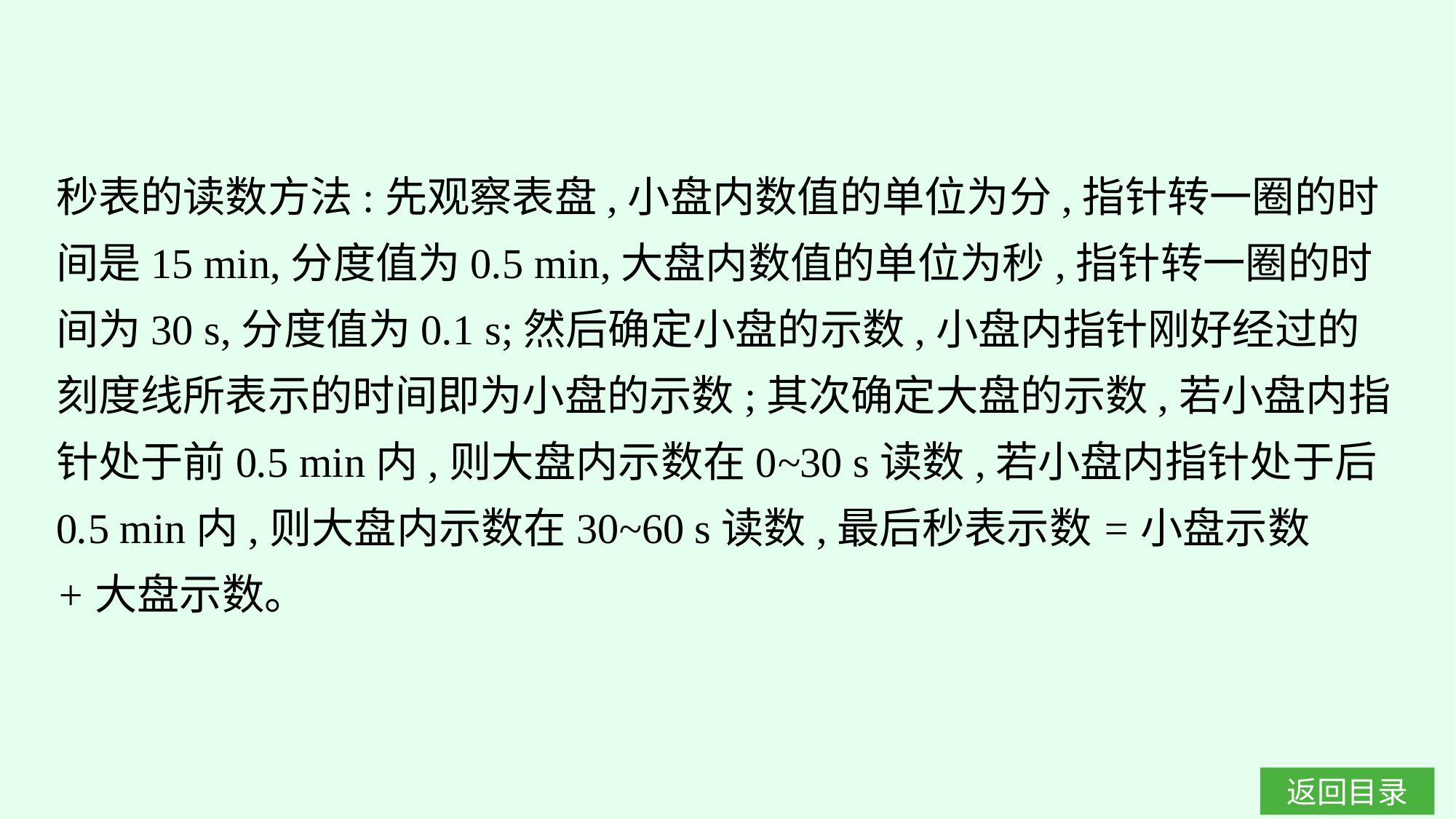

秒表的读数方法:先观察表盘,小盘内数值的单位为分,指针转一圈的时间是15 min,分度值为0.5 min,大盘内数值的单位为秒,指针转一圈的时间为30 s,分度值为0.1 s;然后确定小盘的示数,小盘内指针刚好经过的刻度线所表示的时间即为小盘的示数;其次确定大盘的示数,若小盘内指针处于前0.5 min内,则大盘内示数在0~30 s读数,若小盘内指针处于后0.5 min内,则大盘内示数在30~60 s读数,最后秒表示数=小盘示数+大盘示数。